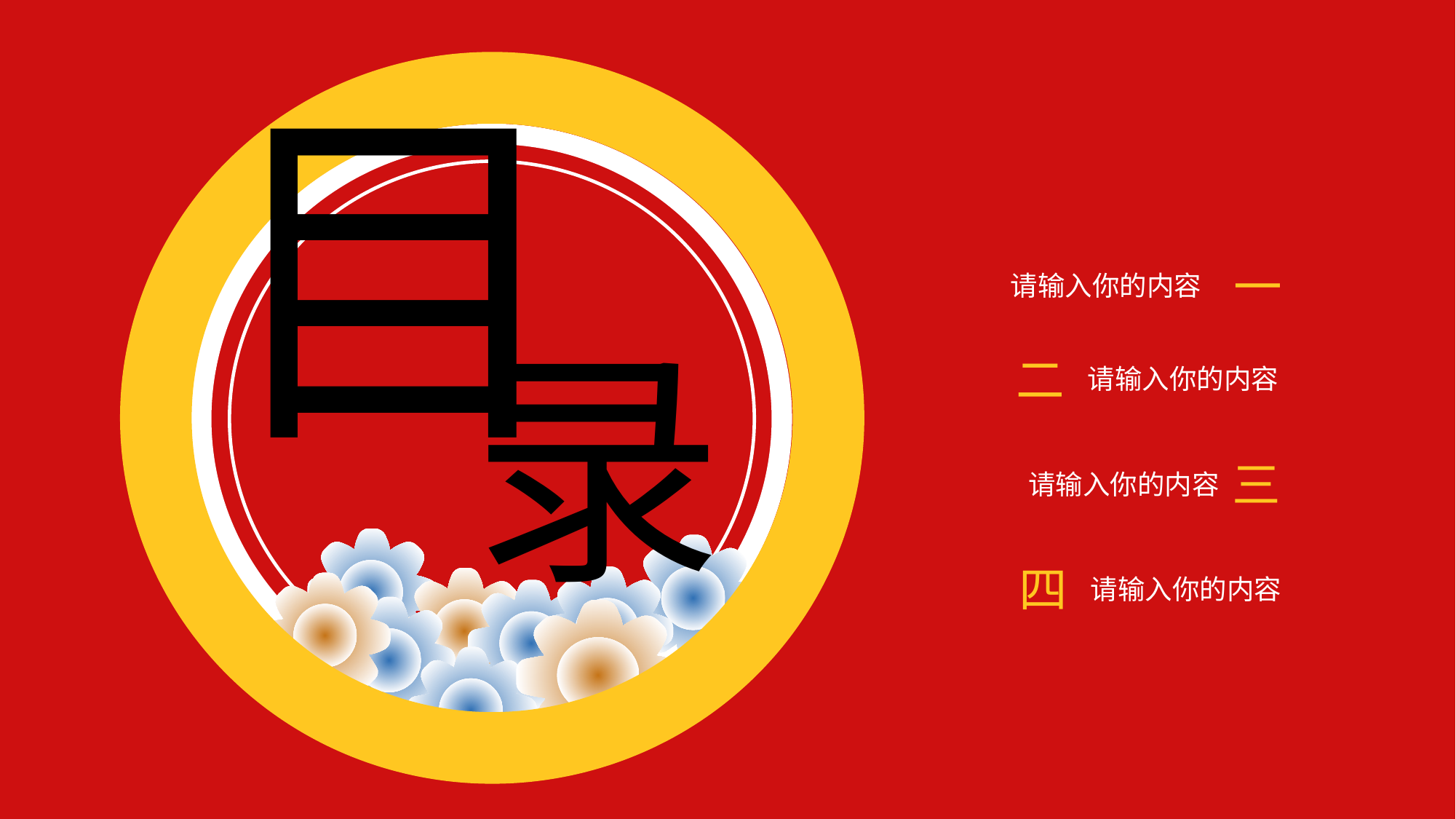

目

一
请输入你的内容
录
二
请输入你的内容
三
请输入你的内容

四

请输入你的内容